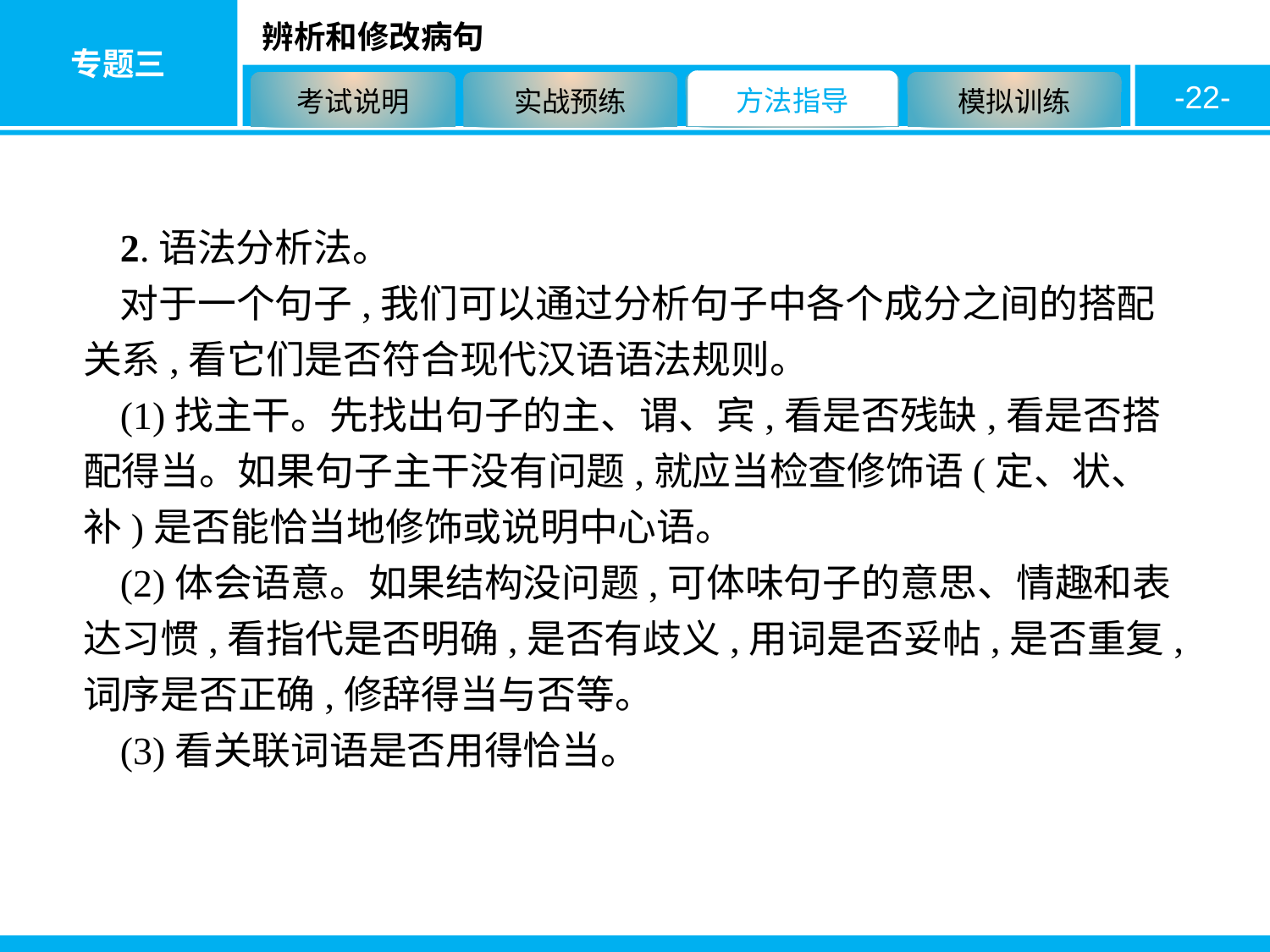

-22-
2.语法分析法。
对于一个句子,我们可以通过分析句子中各个成分之间的搭配关系,看它们是否符合现代汉语语法规则。
(1)找主干。先找出句子的主、谓、宾,看是否残缺,看是否搭配得当。如果句子主干没有问题,就应当检查修饰语(定、状、补)是否能恰当地修饰或说明中心语。
(2)体会语意。如果结构没问题,可体味句子的意思、情趣和表达习惯,看指代是否明确,是否有歧义,用词是否妥帖,是否重复,词序是否正确,修辞得当与否等。
(3)看关联词语是否用得恰当。